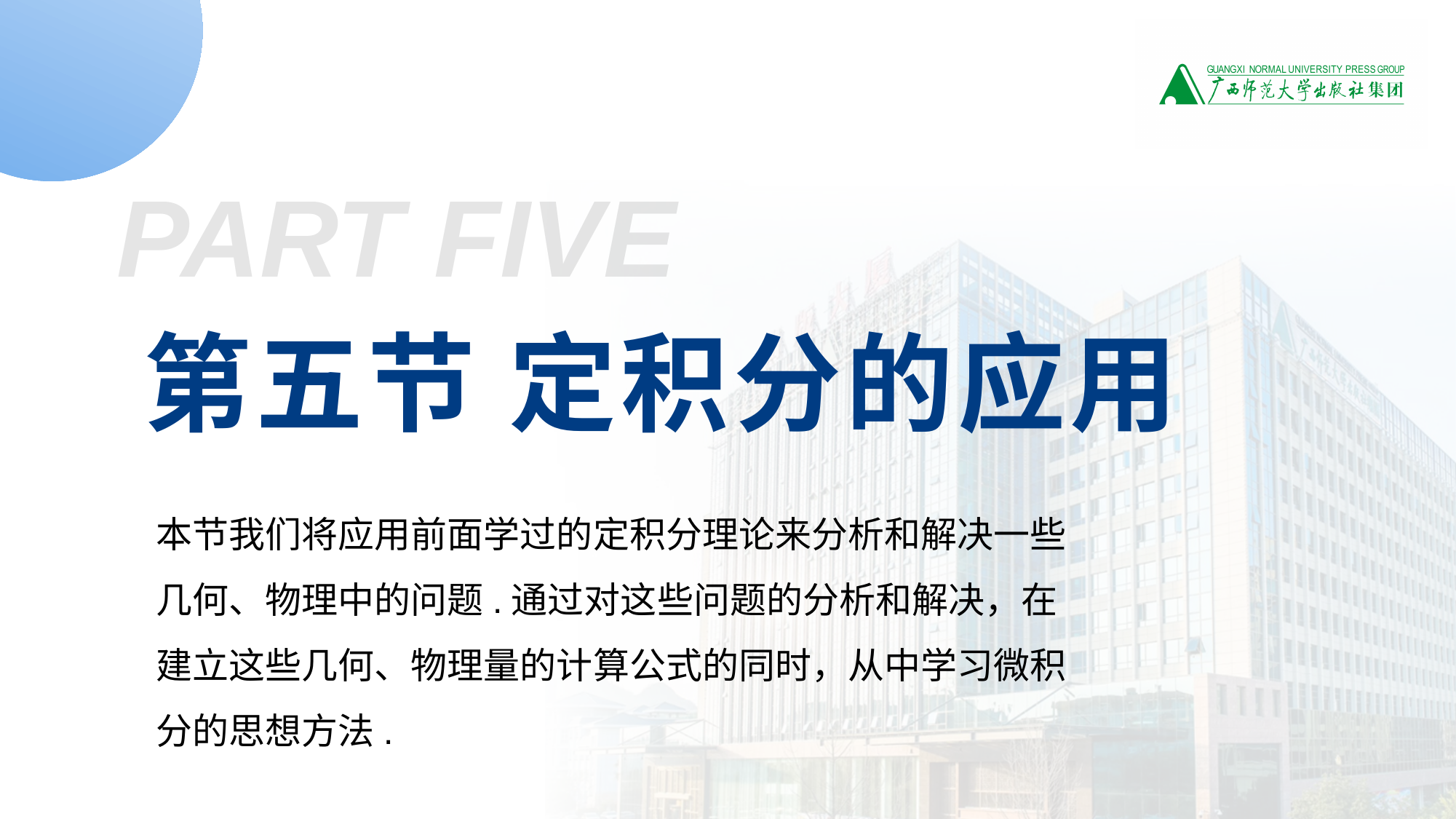

PART FIVE
第五节 定积分的应用
本节我们将应用前面学过的定积分理论来分析和解决一些几何、物理中的问题.通过对这些问题的分析和解决，在建立这些几何、物理量的计算公式的同时，从中学习微积分的思想方法.